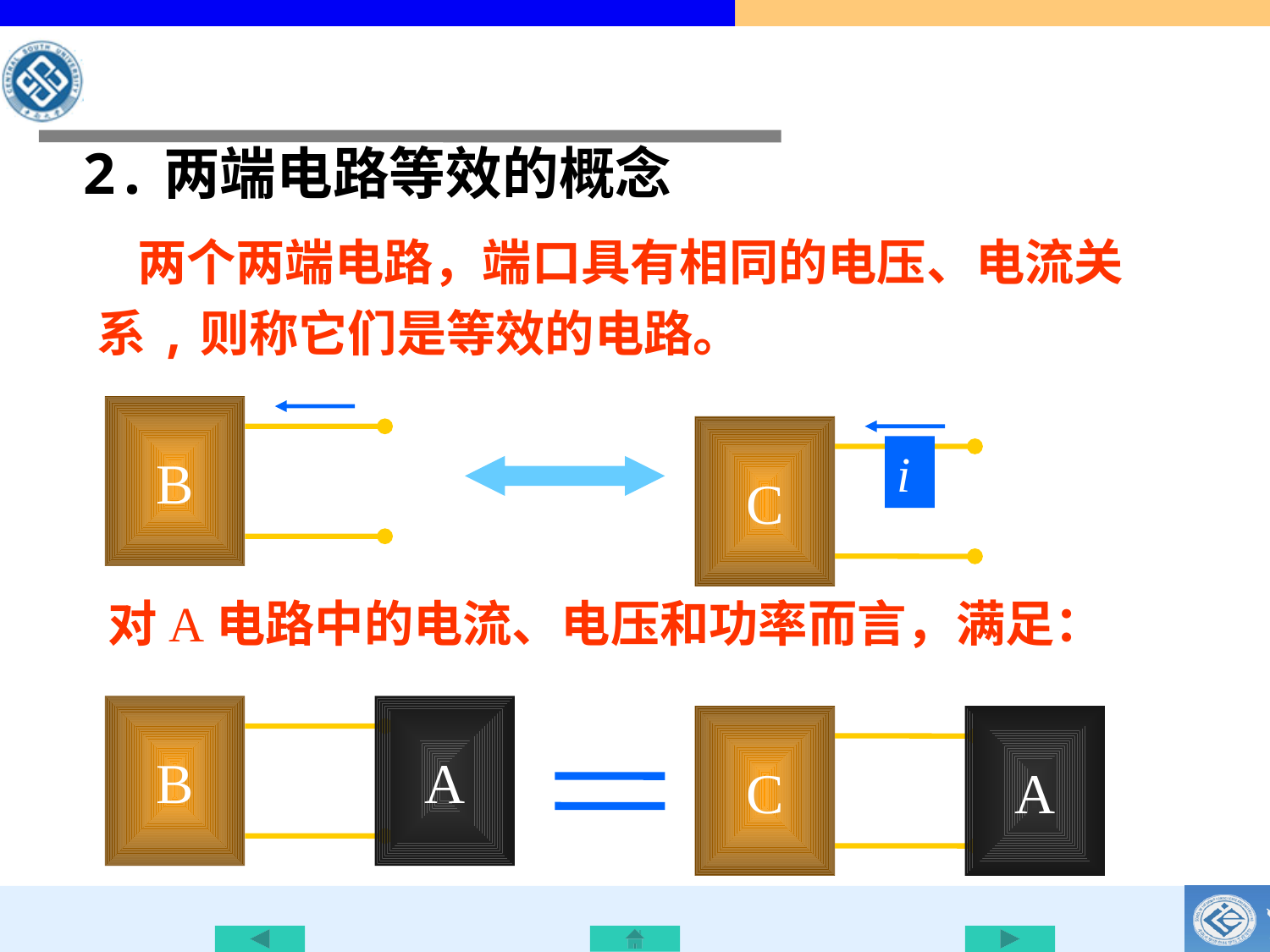

2.两端电路等效的概念
    两个两端电路，端口具有相同的电压、电流关系,则称它们是等效的电路。
+
B

i
u
-
等效

+
C

i
u
-
对A电路中的电流、电压和功率而言，满足：
B

A
C

A